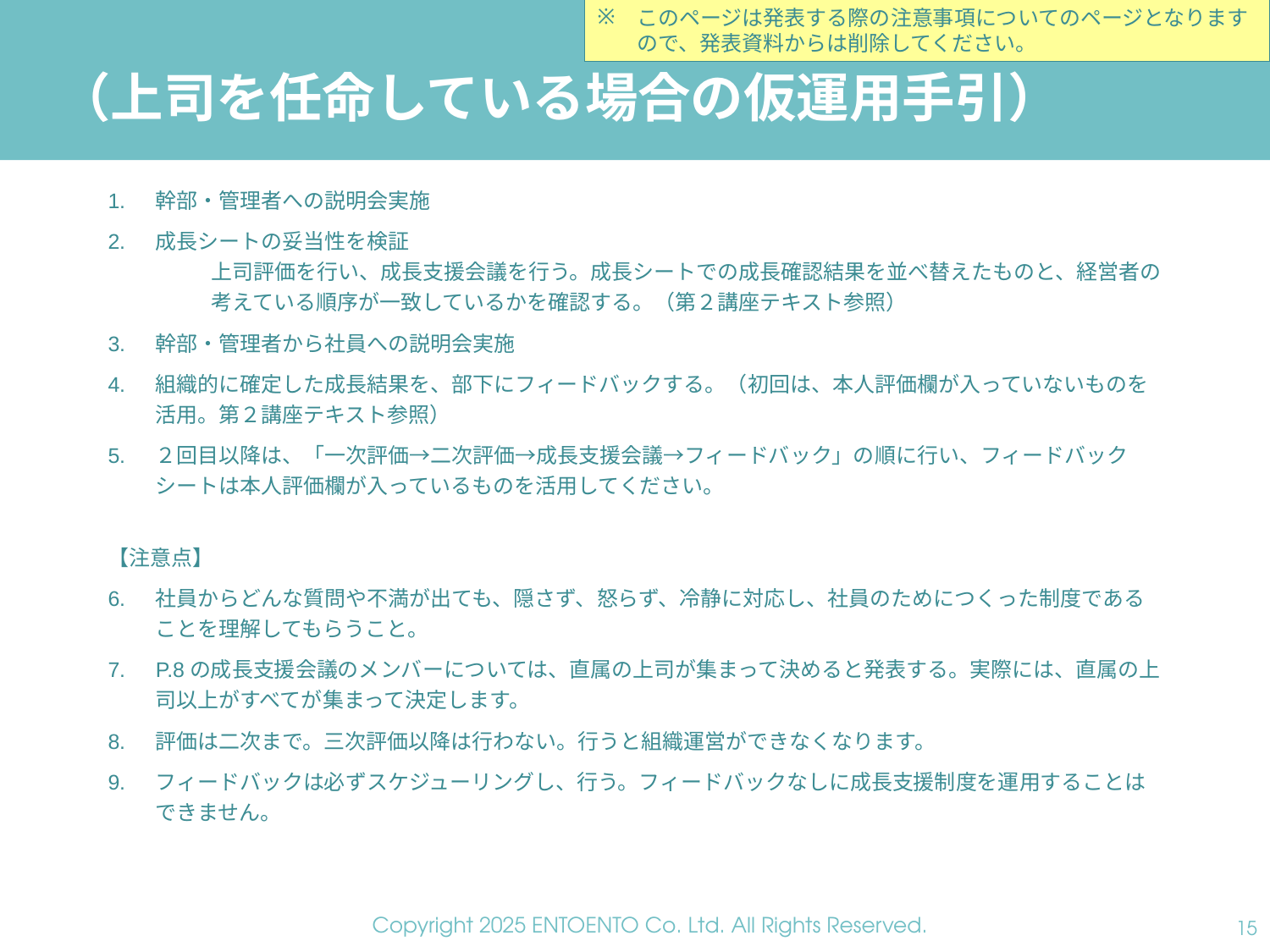

このページは発表する際の注意事項についてのページとなりますので、発表資料からは削除してください。
# （上司を任命している場合の仮運用手引）
幹部・管理者への説明会実施
成長シートの妥当性を検証
上司評価を行い、成長支援会議を行う。成長シートでの成長確認結果を並べ替えたものと、経営者の考えている順序が一致しているかを確認する。（第２講座テキスト参照）
幹部・管理者から社員への説明会実施
組織的に確定した成長結果を、部下にフィードバックする。（初回は、本人評価欄が入っていないものを活用。第２講座テキスト参照）
２回目以降は、「一次評価→二次評価→成長支援会議→フィードバック」の順に行い、フィードバックシートは本人評価欄が入っているものを活用してください。

【注意点】
社員からどんな質問や不満が出ても、隠さず、怒らず、冷静に対応し、社員のためにつくった制度であることを理解してもらうこと。
P.8の成長支援会議のメンバーについては、直属の上司が集まって決めると発表する。実際には、直属の上司以上がすべてが集まって決定します。
評価は二次まで。三次評価以降は行わない。行うと組織運営ができなくなります。
フィードバックは必ずスケジューリングし、行う。フィードバックなしに成長支援制度を運用することはできません。
Copyright 2025 ENTOENTO Co. Ltd. All Rights Reserved.
15